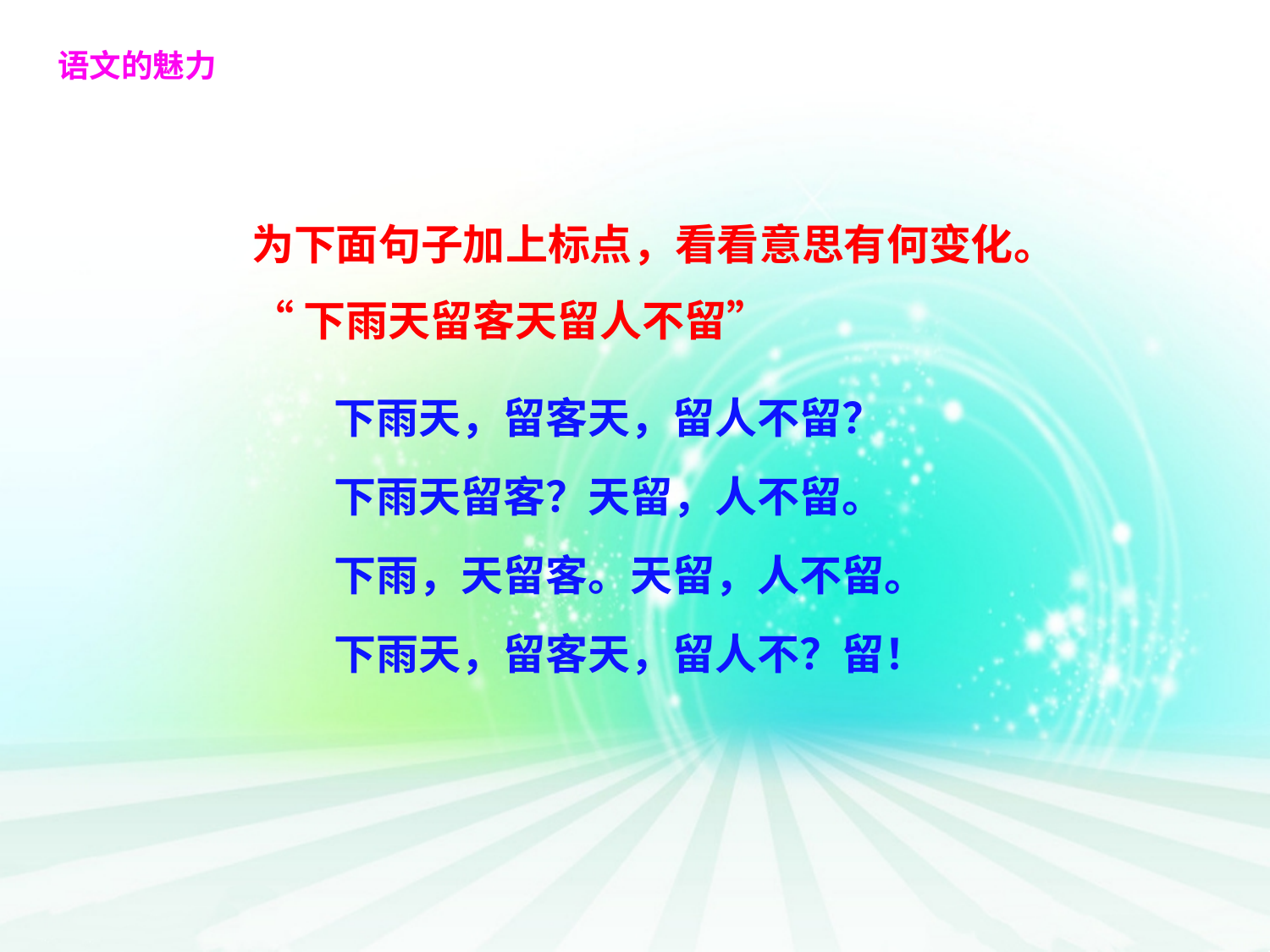

语文的魅力
为下面句子加上标点，看看意思有何变化。
“下雨天留客天留人不留”

下雨天，留客天，留人不留？
下雨天留客？天留，人不留。
下雨，天留客。天留，人不留。
下雨天，留客天，留人不？留！